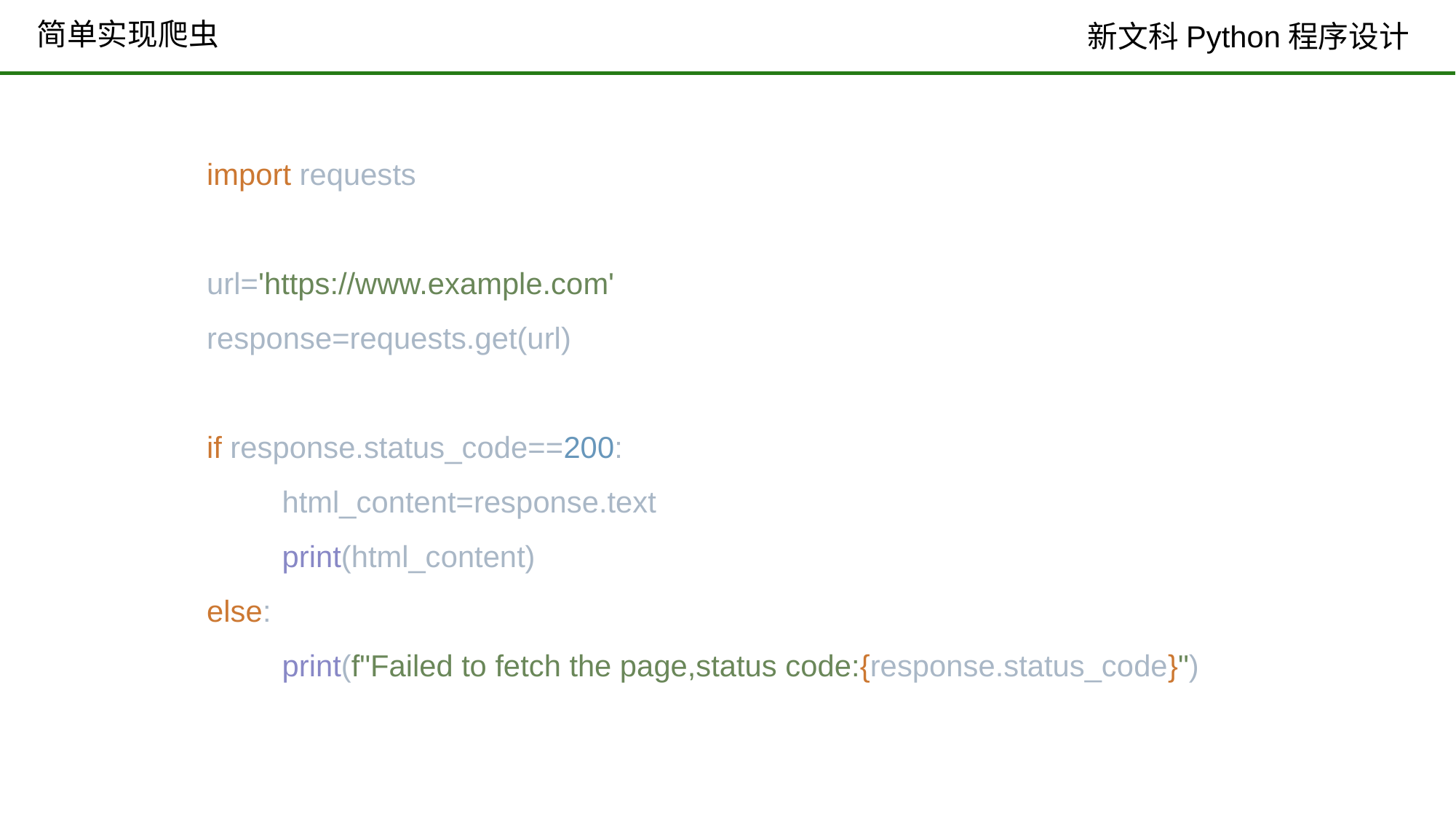

# 简单实现爬虫
import requests
url='https://www.example.com'
response=requests.get(url)
if response.status_code==200:
         html_content=response.text
         print(html_content)
else:
         print(f"Failed to fetch the page,status code:{response.status_code}")